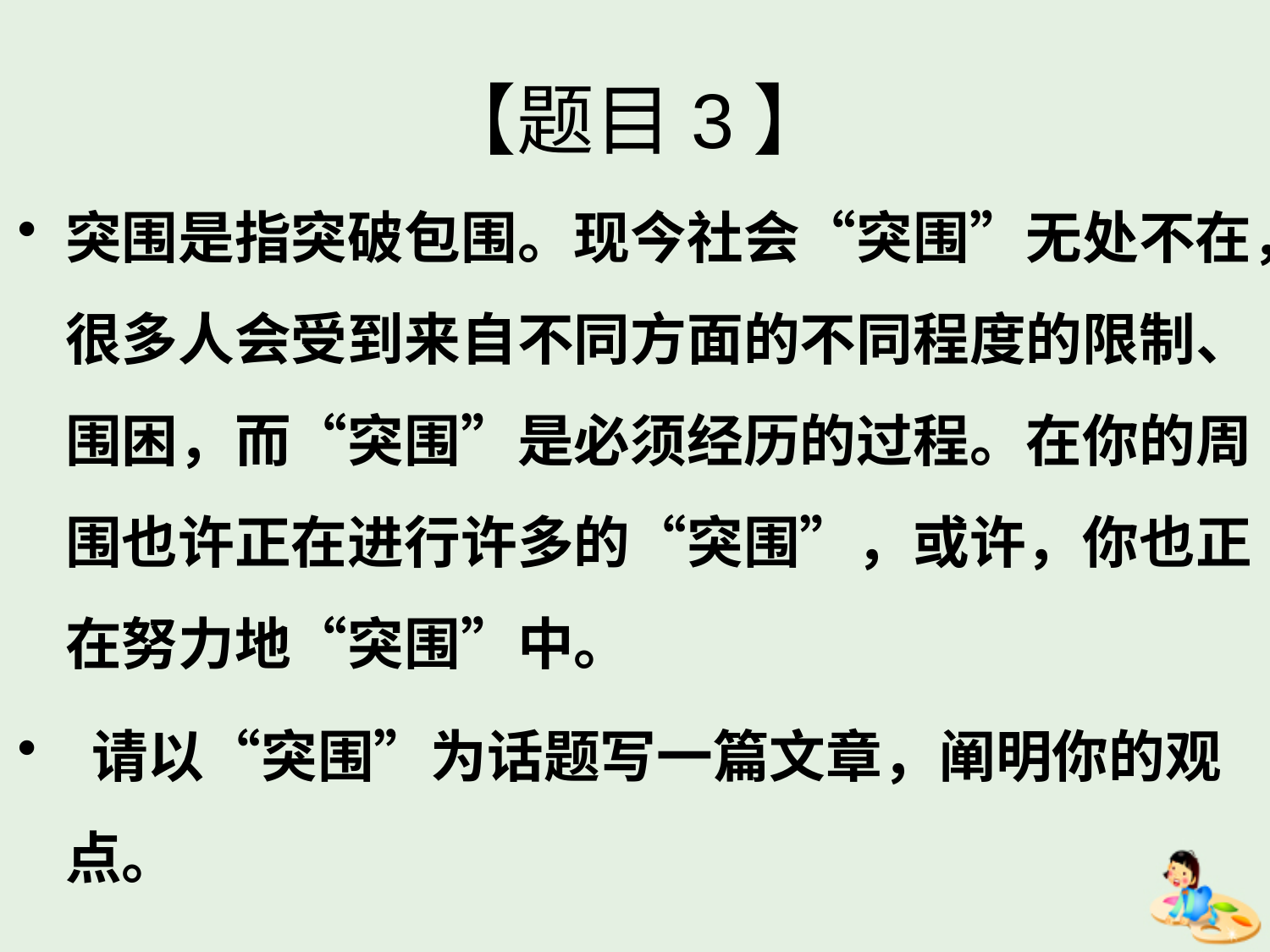

# 【题目3】
突围是指突破包围。现今社会“突围”无处不在，很多人会受到来自不同方面的不同程度的限制、围困，而“突围”是必须经历的过程。在你的周围也许正在进行许多的“突围”，或许，你也正在努力地“突围”中。
 请以“突围”为话题写一篇文章，阐明你的观点。